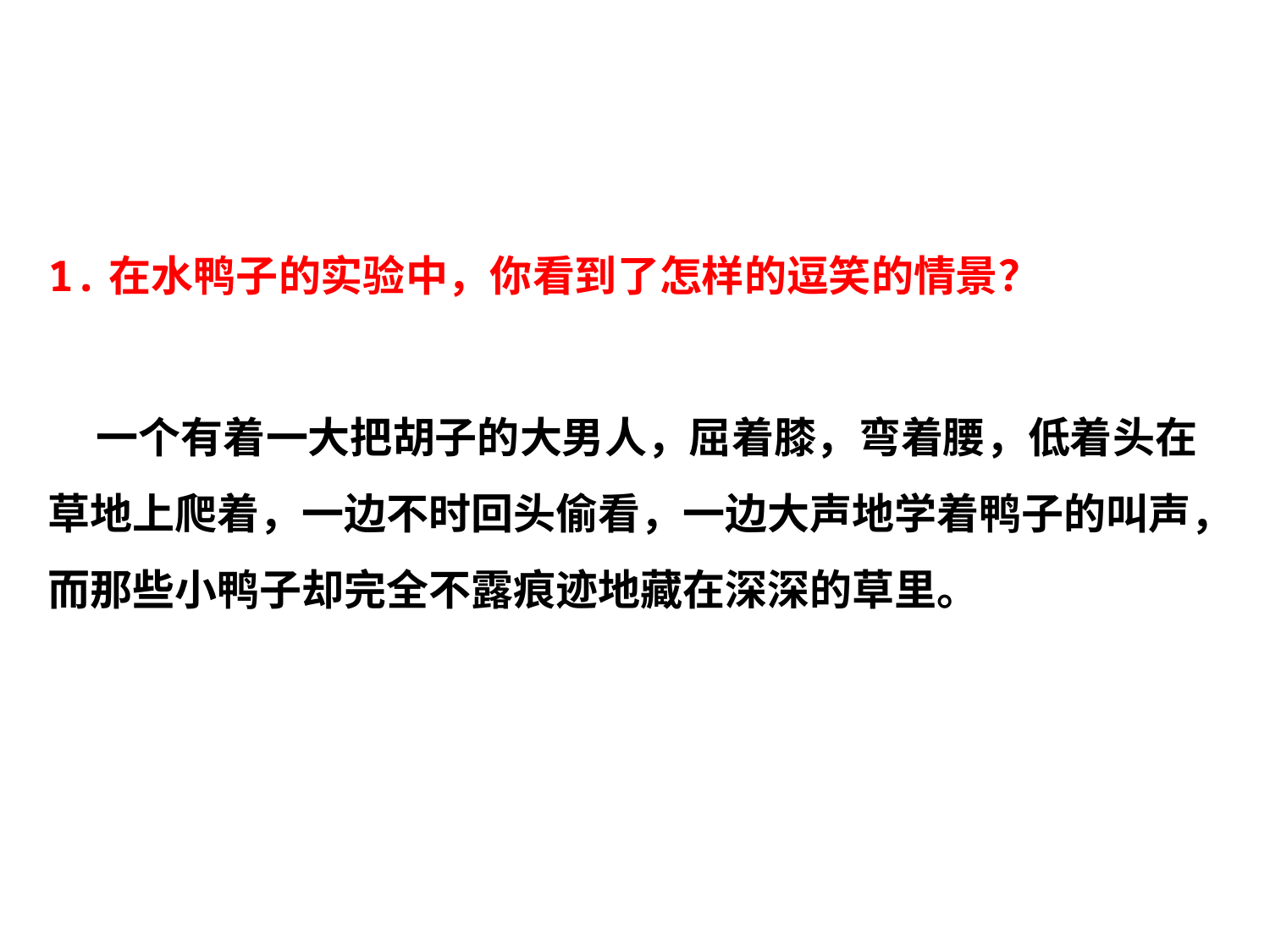

1.在水鸭子的实验中，你看到了怎样的逗笑的情景？
    一个有着一大把胡子的大男人，屈着膝，弯着腰，低着头在草地上爬着，一边不时回头偷看，一边大声地学着鸭子的叫声，而那些小鸭子却完全不露痕迹地藏在深深的草里。